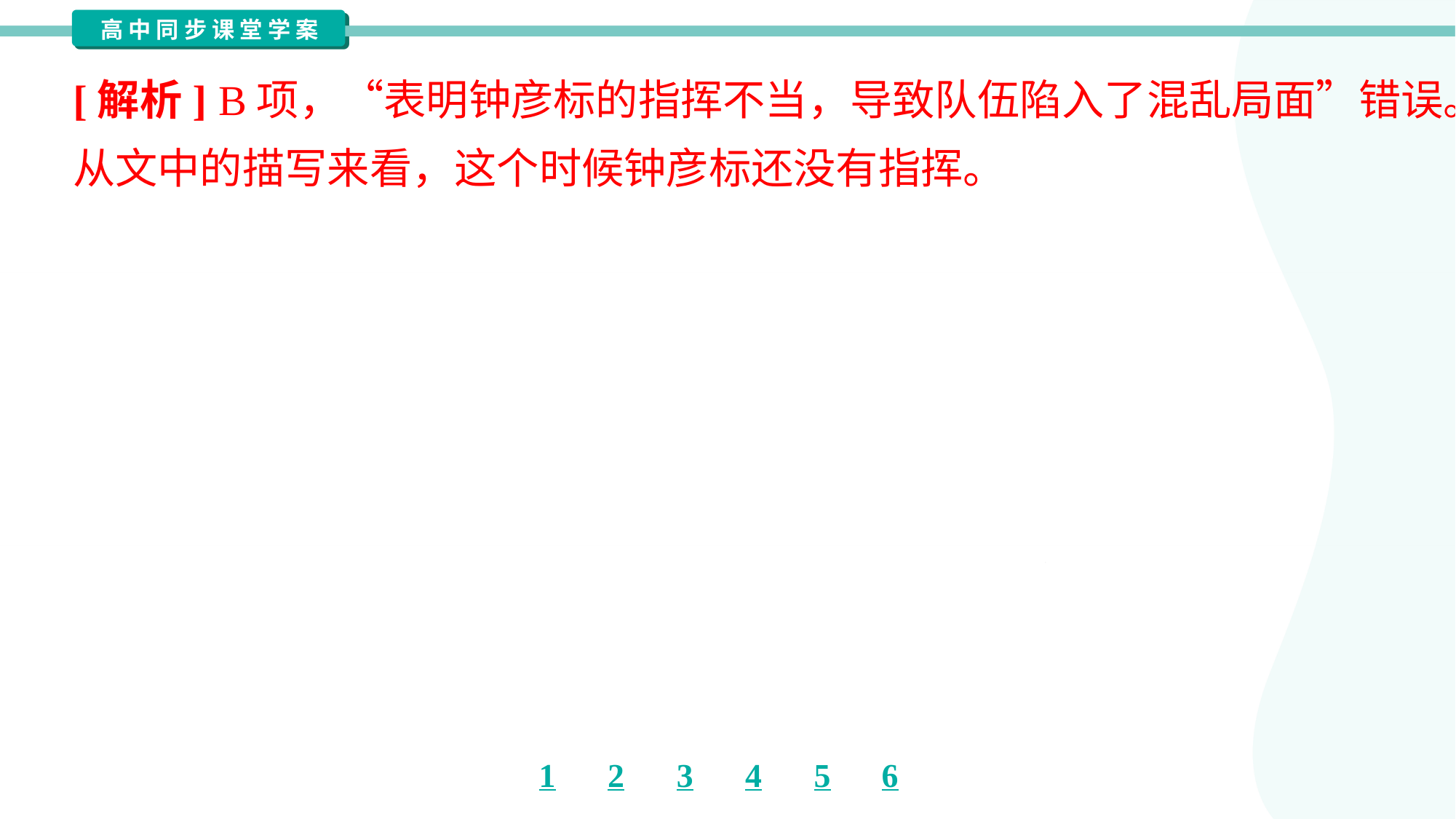

[解析] B项，“表明钟彦标的指挥不当，导致队伍陷入了混乱局面”错误。
从文中的描写来看，这个时候钟彦标还没有指挥。